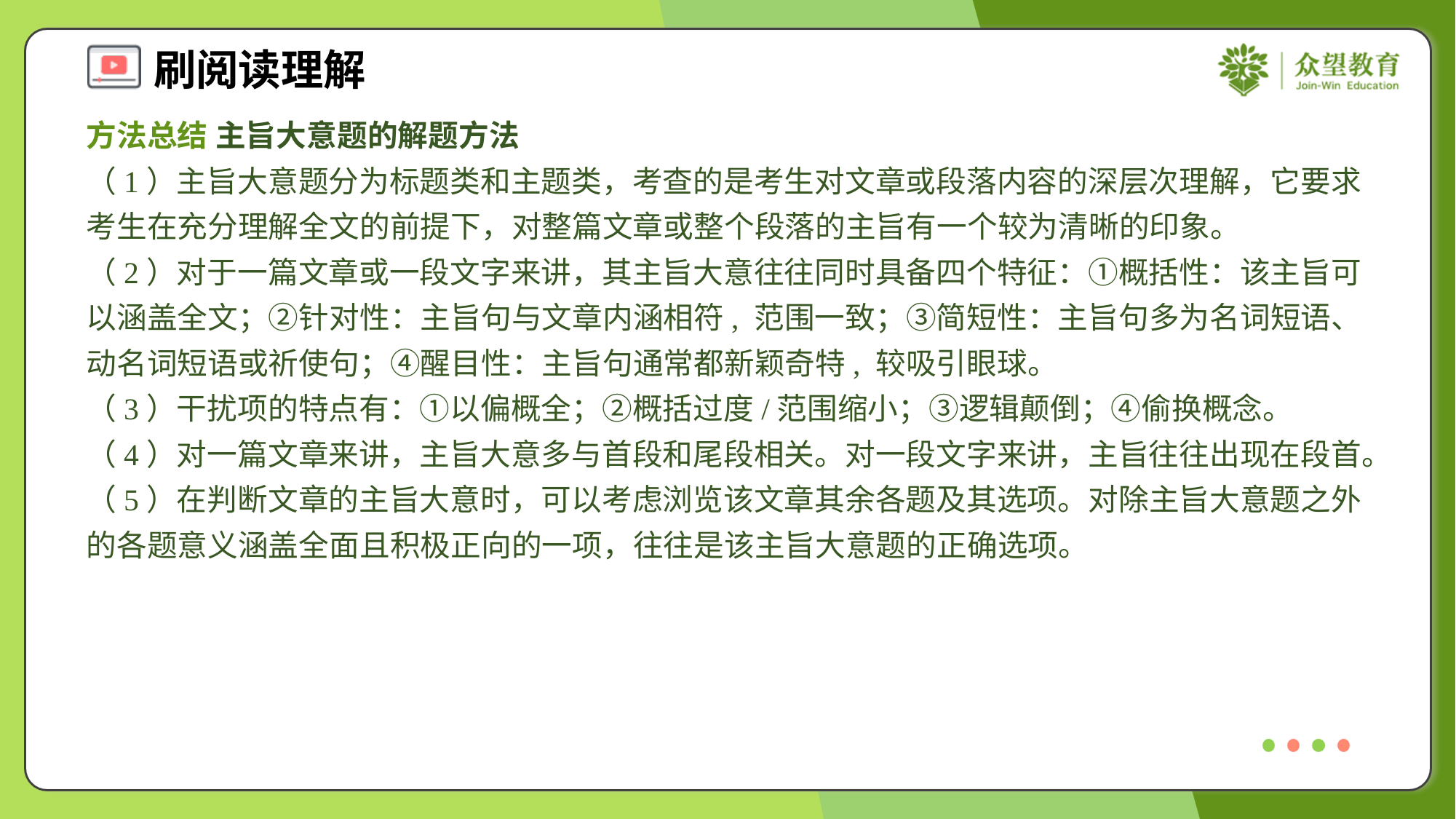

方法总结 主旨大意题的解题方法
（1）主旨大意题分为标题类和主题类，考查的是考生对文章或段落内容的深层次理解，它要求考生在充分理解全文的前提下，对整篇文章或整个段落的主旨有一个较为清晰的印象。
（2）对于一篇文章或一段文字来讲，其主旨大意往往同时具备四个特征：①概括性：该主旨可以涵盖全文；②针对性：主旨句与文章内涵相符, 范围一致；③简短性：主旨句多为名词短语、动名词短语或祈使句；④醒目性：主旨句通常都新颖奇特, 较吸引眼球。
（3）干扰项的特点有：①以偏概全；②概括过度/范围缩小；③逻辑颠倒；④偷换概念。
（4）对一篇文章来讲，主旨大意多与首段和尾段相关。对一段文字来讲，主旨往往出现在段首。
（5）在判断文章的主旨大意时，可以考虑浏览该文章其余各题及其选项。对除主旨大意题之外的各题意义涵盖全面且积极正向的一项，往往是该主旨大意题的正确选项。